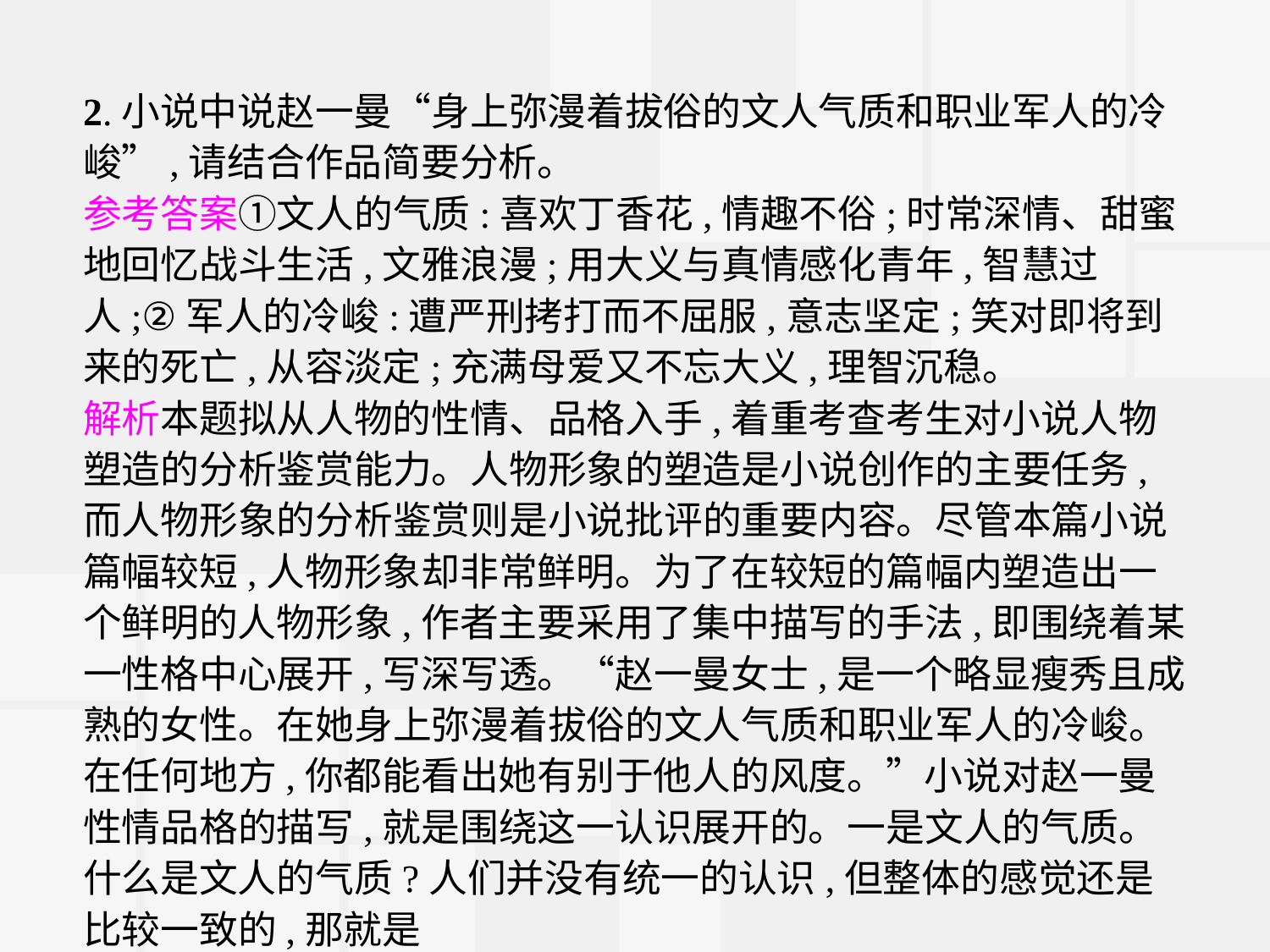

2.小说中说赵一曼“身上弥漫着拔俗的文人气质和职业军人的冷峻”,请结合作品简要分析。
参考答案①文人的气质:喜欢丁香花,情趣不俗;时常深情、甜蜜地回忆战斗生活,文雅浪漫;用大义与真情感化青年,智慧过人;②军人的冷峻:遭严刑拷打而不屈服,意志坚定;笑对即将到来的死亡,从容淡定;充满母爱又不忘大义,理智沉稳。
解析本题拟从人物的性情、品格入手,着重考查考生对小说人物塑造的分析鉴赏能力。人物形象的塑造是小说创作的主要任务,而人物形象的分析鉴赏则是小说批评的重要内容。尽管本篇小说篇幅较短,人物形象却非常鲜明。为了在较短的篇幅内塑造出一个鲜明的人物形象,作者主要采用了集中描写的手法,即围绕着某一性格中心展开,写深写透。“赵一曼女士,是一个略显瘦秀且成熟的女性。在她身上弥漫着拔俗的文人气质和职业军人的冷峻。在任何地方,你都能看出她有别于他人的风度。”小说对赵一曼性情品格的描写,就是围绕这一认识展开的。一是文人的气质。什么是文人的气质?人们并没有统一的认识,但整体的感觉还是比较一致的,那就是